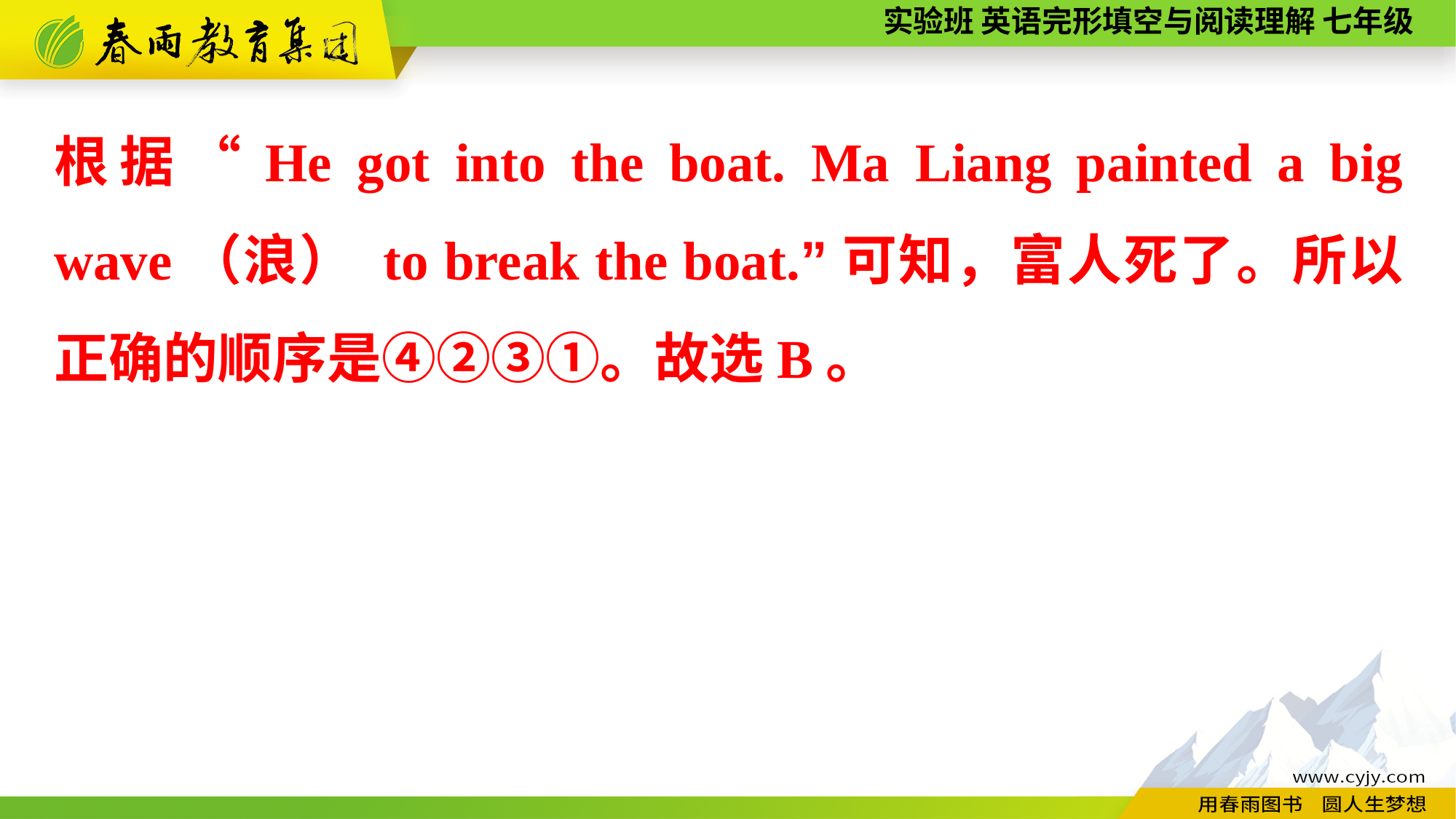

根据“He got into the boat. Ma Liang painted a big wave（浪） to break the boat.”可知，富人死了。所以正确的顺序是④②③①。故选B。